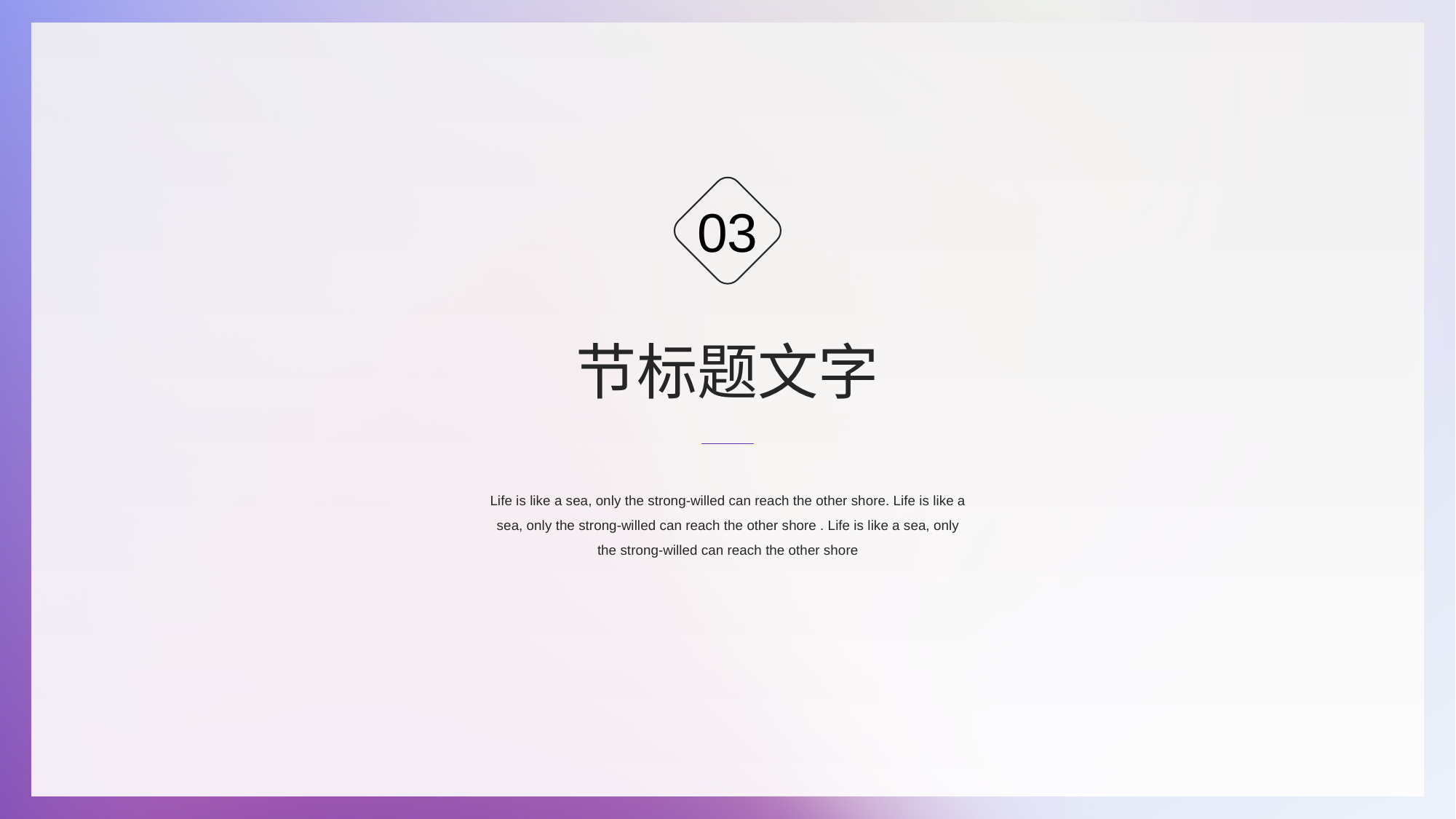

03
节标题文字
Life is like a sea, only the strong-willed can reach the other shore. Life is like a sea, only the strong-willed can reach the other shore . Life is like a sea, only the strong-willed can reach the other shore